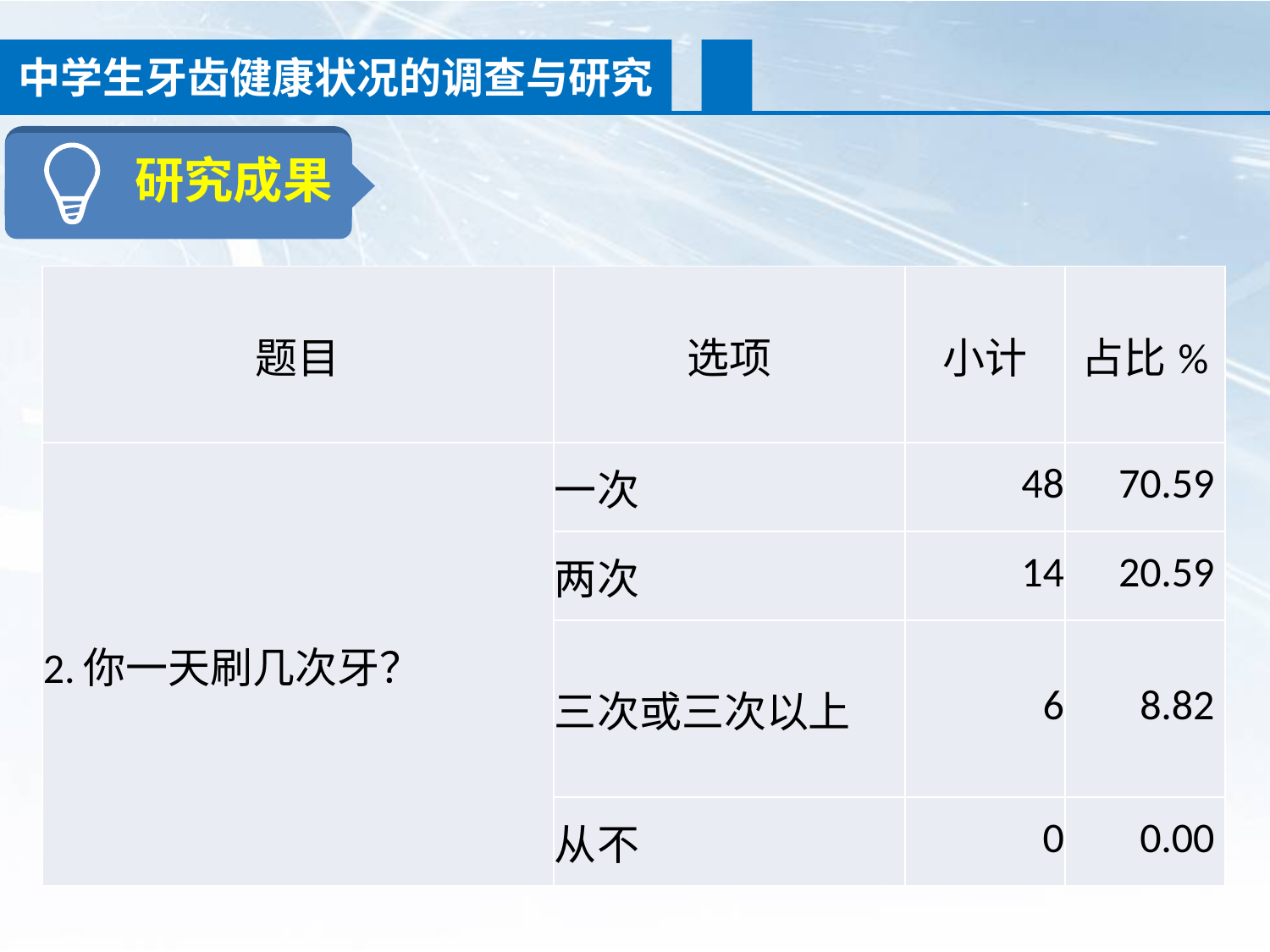

中学生牙齿健康状况的调查与研究

研究成果
| 题目 | 选项 | 小计 | 占比% |
| --- | --- | --- | --- |
| 2.你一天刷几次牙？ | 一次 | 48 | 70.59 |
|  | 两次 | 14 | 20.59 |
|  | 三次或三次以上 | 6 | 8.82 |
|  | 从不 | 0 | 0.00 |